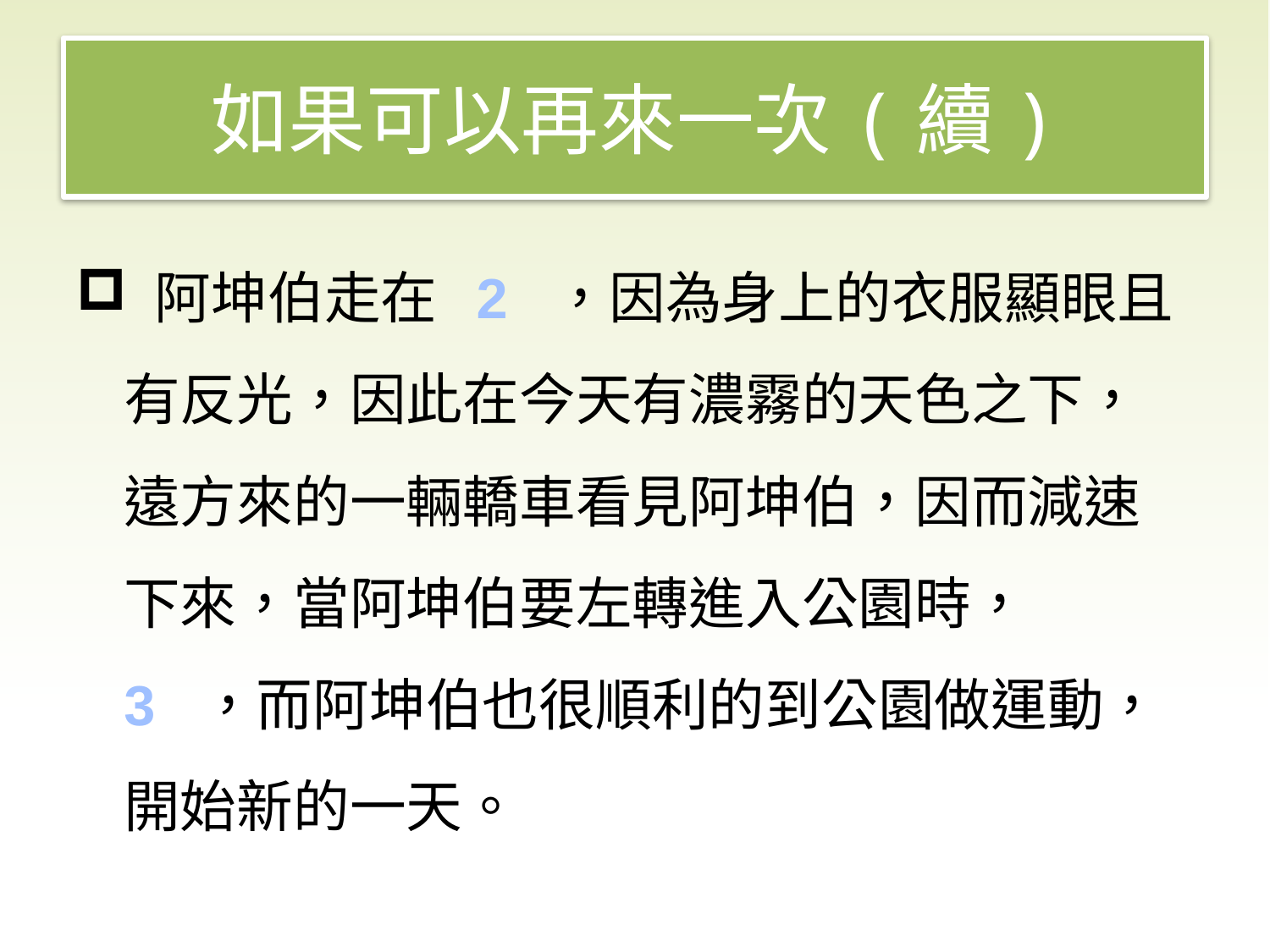

# 如果可以再來一次(續)
 阿坤伯走在  2  ，因為身上的衣服顯眼且有反光，因此在今天有濃霧的天色之下，遠方來的一輛轎車看見阿坤伯，因而減速下來，當阿坤伯要左轉進入公園時，  3  ，而阿坤伯也很順利的到公園做運動，開始新的一天。